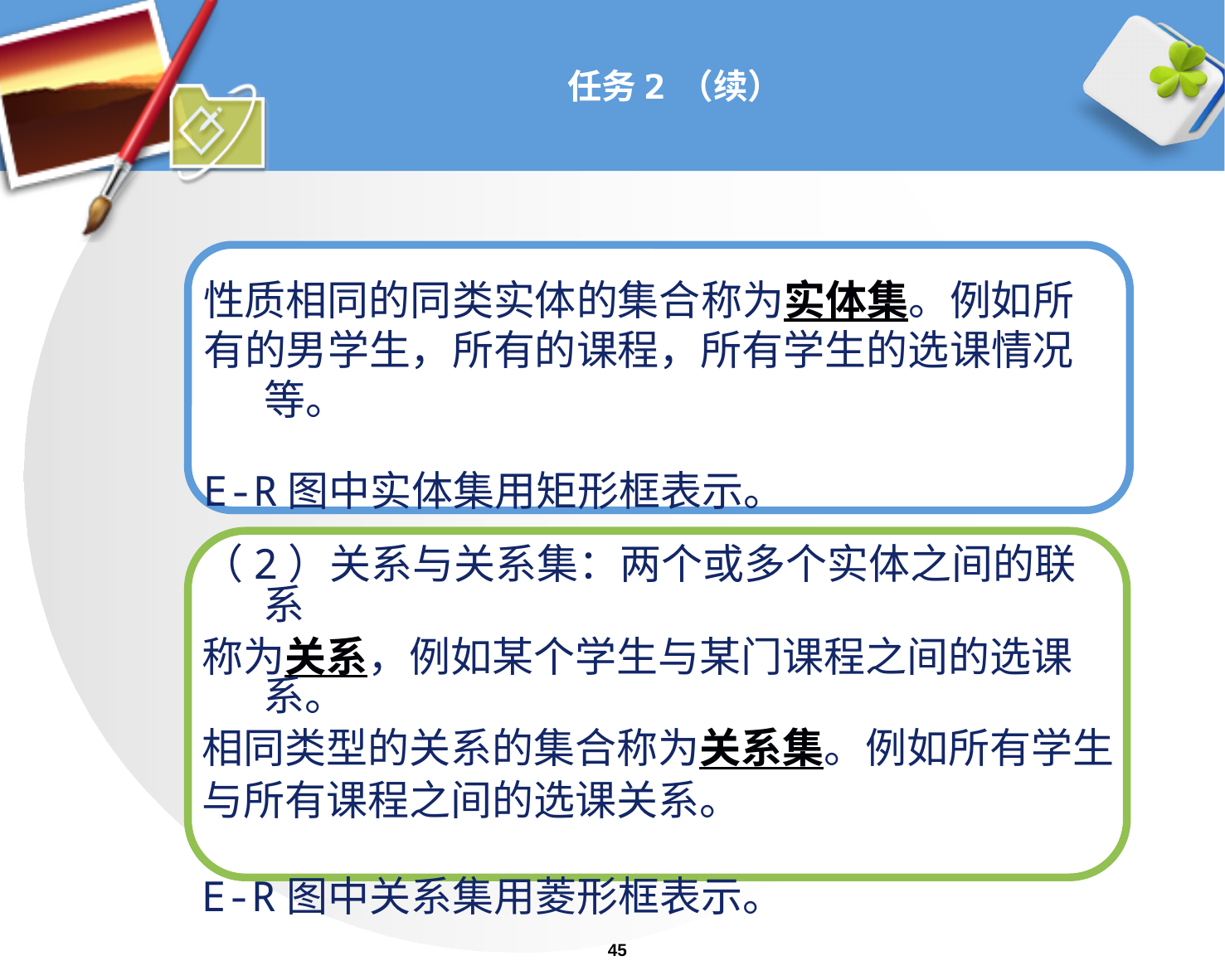

# 任务2 （续）

性质相同的同类实体的集合称为实体集。例如所
有的男学生，所有的课程，所有学生的选课情况等。

E-R图中实体集用矩形框表示。

（2）关系与关系集：两个或多个实体之间的联系
称为关系，例如某个学生与某门课程之间的选课系。
相同类型的关系的集合称为关系集。例如所有学生
与所有课程之间的选课关系。

E-R图中关系集用菱形框表示。
45